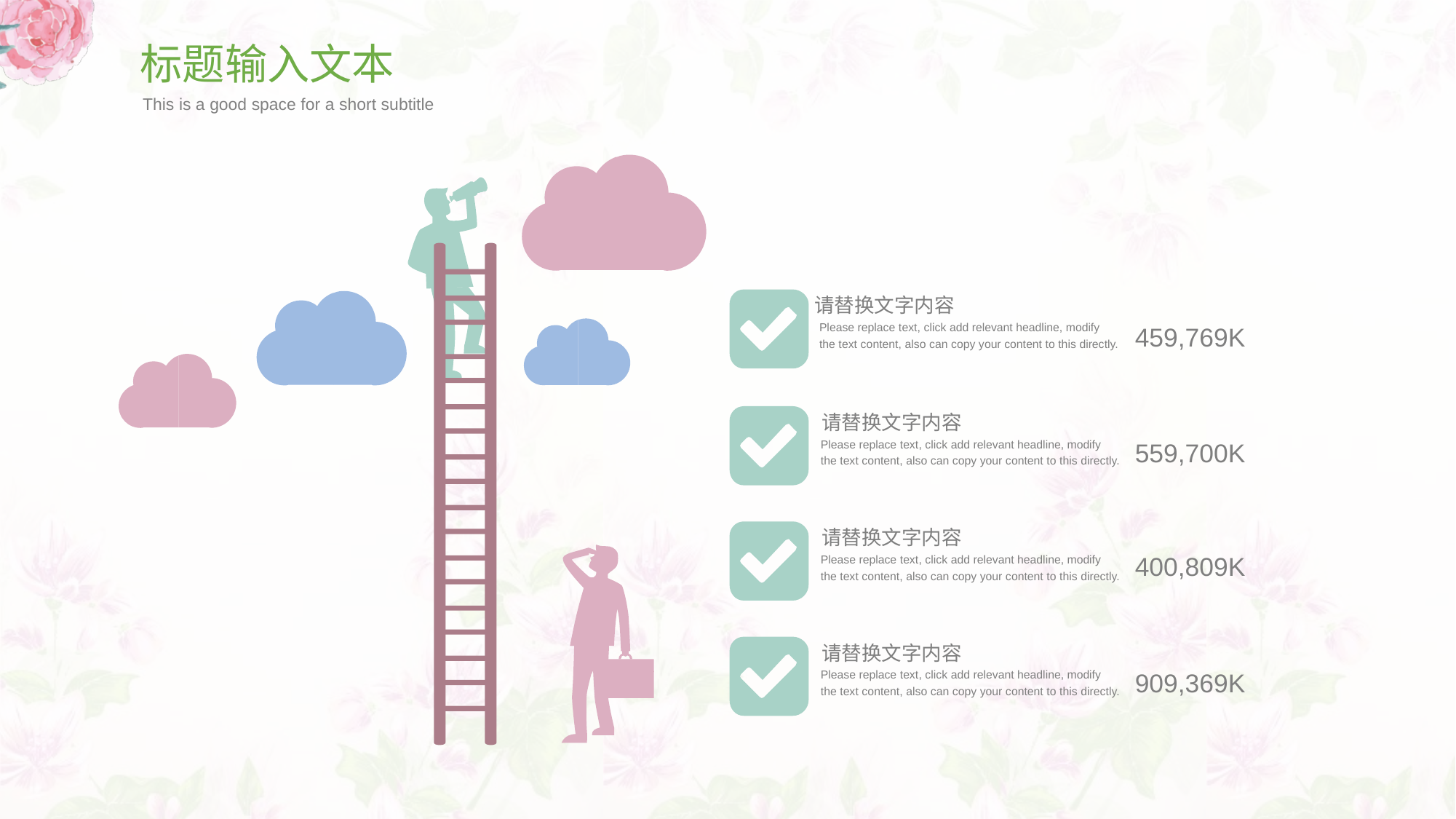

标题输入文本
This is a good space for a short subtitle

请替换文字内容
Please replace text, click add relevant headline, modify the text content, also can copy your content to this directly.

459,769K

请替换文字内容
Please replace text, click add relevant headline, modify the text content, also can copy your content to this directly.

559,700K
请替换文字内容
Please replace text, click add relevant headline, modify the text content, also can copy your content to this directly.

400,809K

请替换文字内容
Please replace text, click add relevant headline, modify the text content, also can copy your content to this directly.

909,369K
延时符